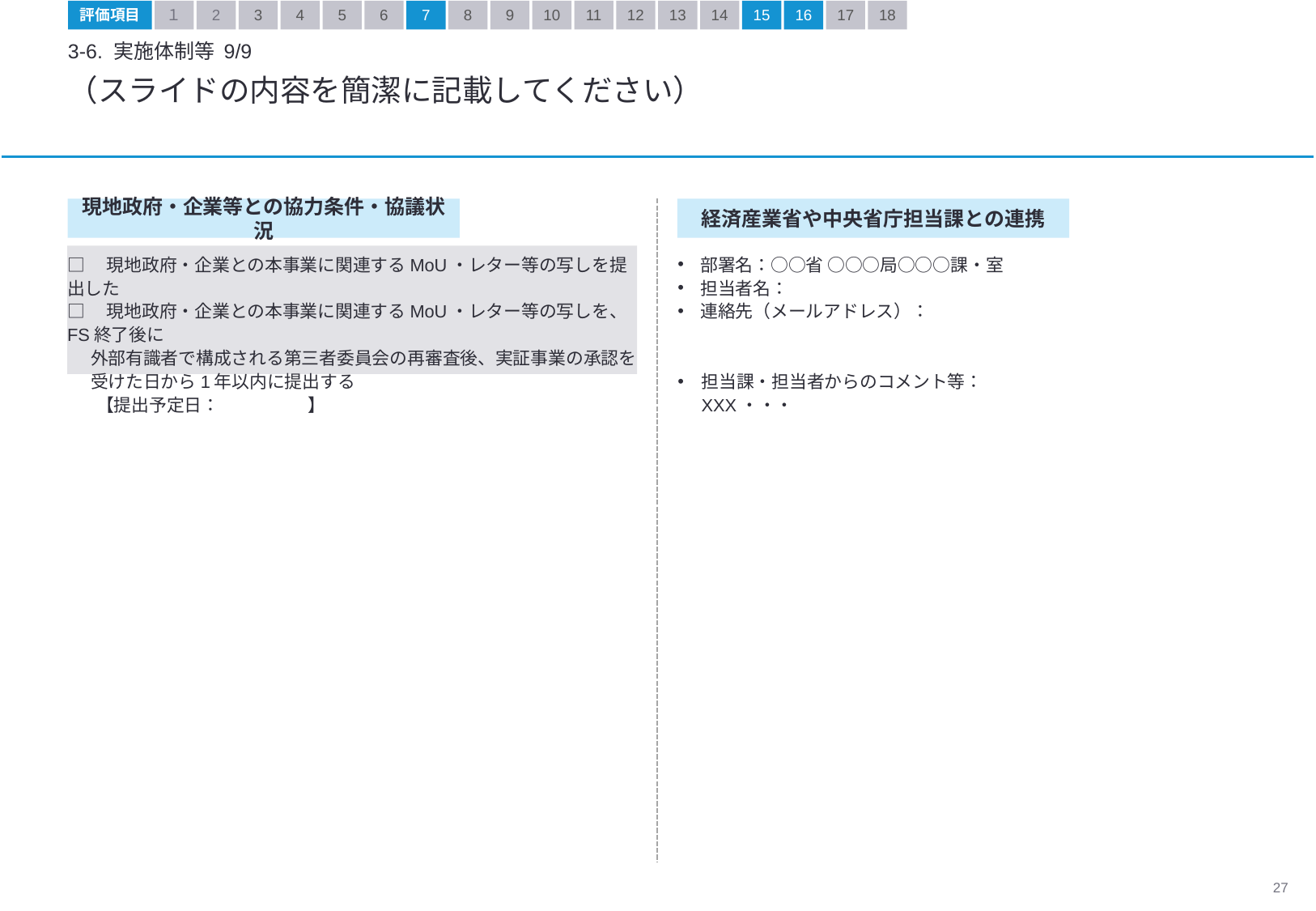

評価項目
１
2
3
4
5
6
8
9
10
11
12
13
14
15
16
17
18
7
3-6. 実施体制等 9/9
（スライドの内容を簡潔に記載してください）
現地政府・企業等との協力条件・協議状況
経済産業省や中央省庁担当課との連携
部署名：○○省 ○○○局○○○課・室
担当者名：
連絡先（メールアドレス）：

担当課・担当者からのコメント等：
XXX・・・
□　現地政府・企業との本事業に関連するMoU・レター等の写しを提出した
□　現地政府・企業との本事業に関連するMoU・レター等の写しを、FS終了後に
     外部有識者で構成される第三者委員会の再審査後、実証事業の承認を
     受けた日から1年以内に提出する
　   【提出予定日：　　　　　】
XXX